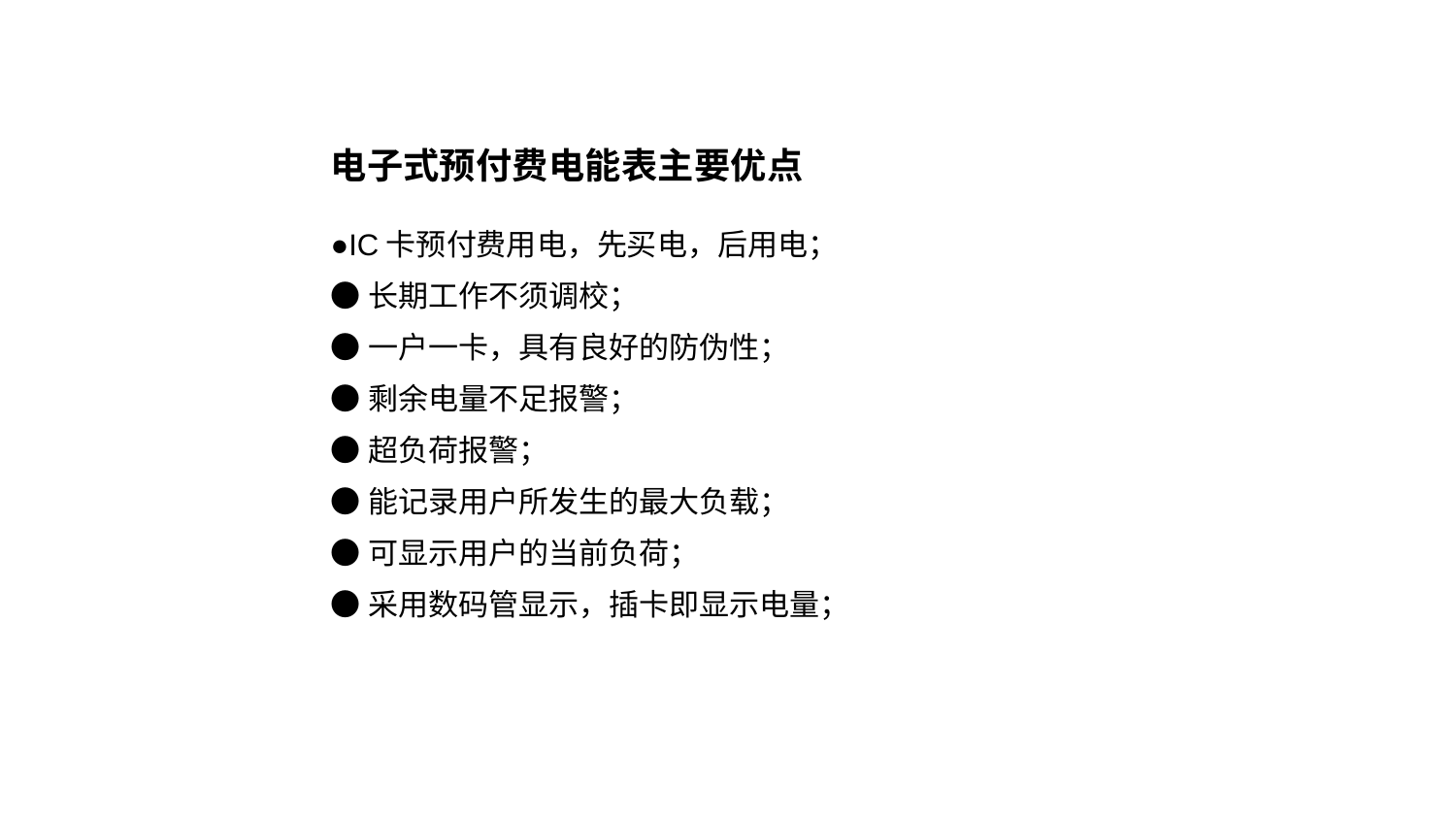

电子式预付费电能表主要优点
●IC卡预付费用电，先买电，后用电；
●长期工作不须调校；
●一户一卡，具有良好的防伪性；
●剩余电量不足报警；
●超负荷报警；
●能记录用户所发生的最大负载；
●可显示用户的当前负荷；
●采用数码管显示，插卡即显示电量；